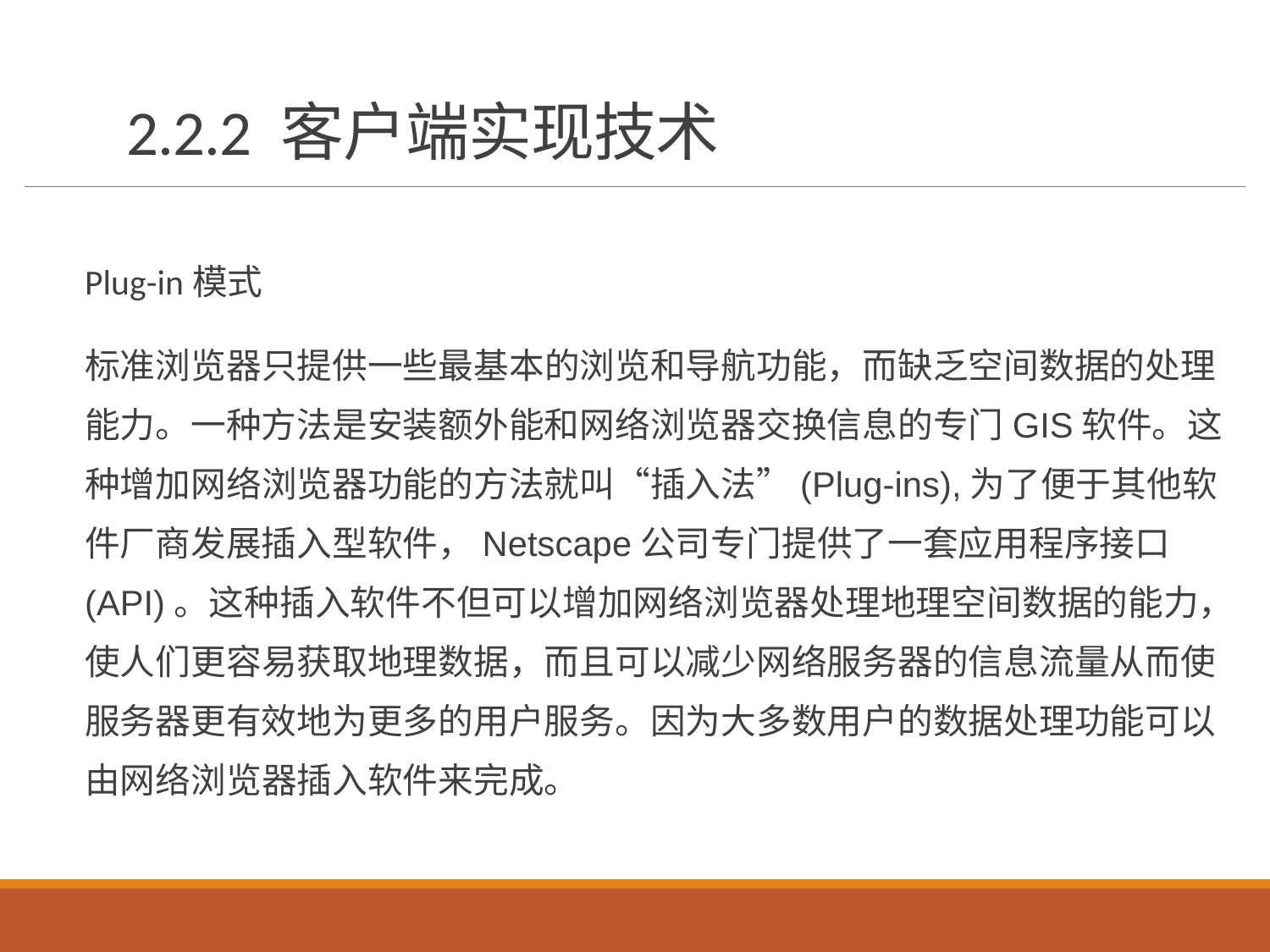

# 2.2.2 客户端实现技术
Plug-in模式
标准浏览器只提供一些最基本的浏览和导航功能，而缺乏空间数据的处理能力。一种方法是安装额外能和网络浏览器交换信息的专门GIS软件。这种增加网络浏览器功能的方法就叫“插入法”(Plug-ins),为了便于其他软件厂商发展插入型软件，Netscape公司专门提供了一套应用程序接口(API)。这种插入软件不但可以增加网络浏览器处理地理空间数据的能力，使人们更容易获取地理数据，而且可以减少网络服务器的信息流量从而使服务器更有效地为更多的用户服务。因为大多数用户的数据处理功能可以由网络浏览器插入软件来完成。